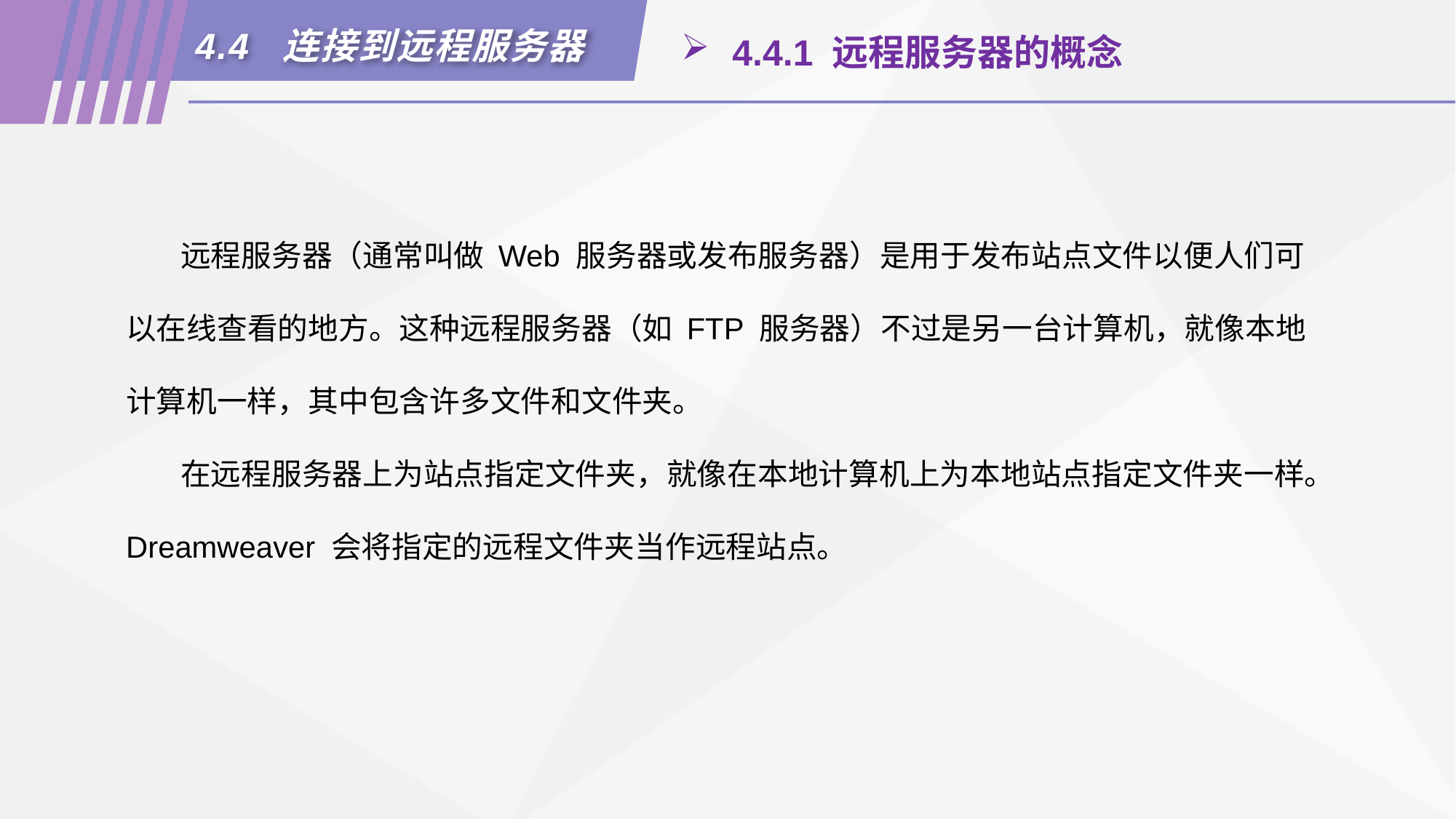

4.4  连接到远程服务器
 4.4.1 远程服务器的概念
远程服务器（通常叫做 Web 服务器或发布服务器）是用于发布站点文件以便人们可以在线查看的地方。这种远程服务器（如 FTP 服务器）不过是另一台计算机，就像本地计算机一样，其中包含许多文件和文件夹。
在远程服务器上为站点指定文件夹，就像在本地计算机上为本地站点指定文件夹一样。Dreamweaver 会将指定的远程文件夹当作远程站点。